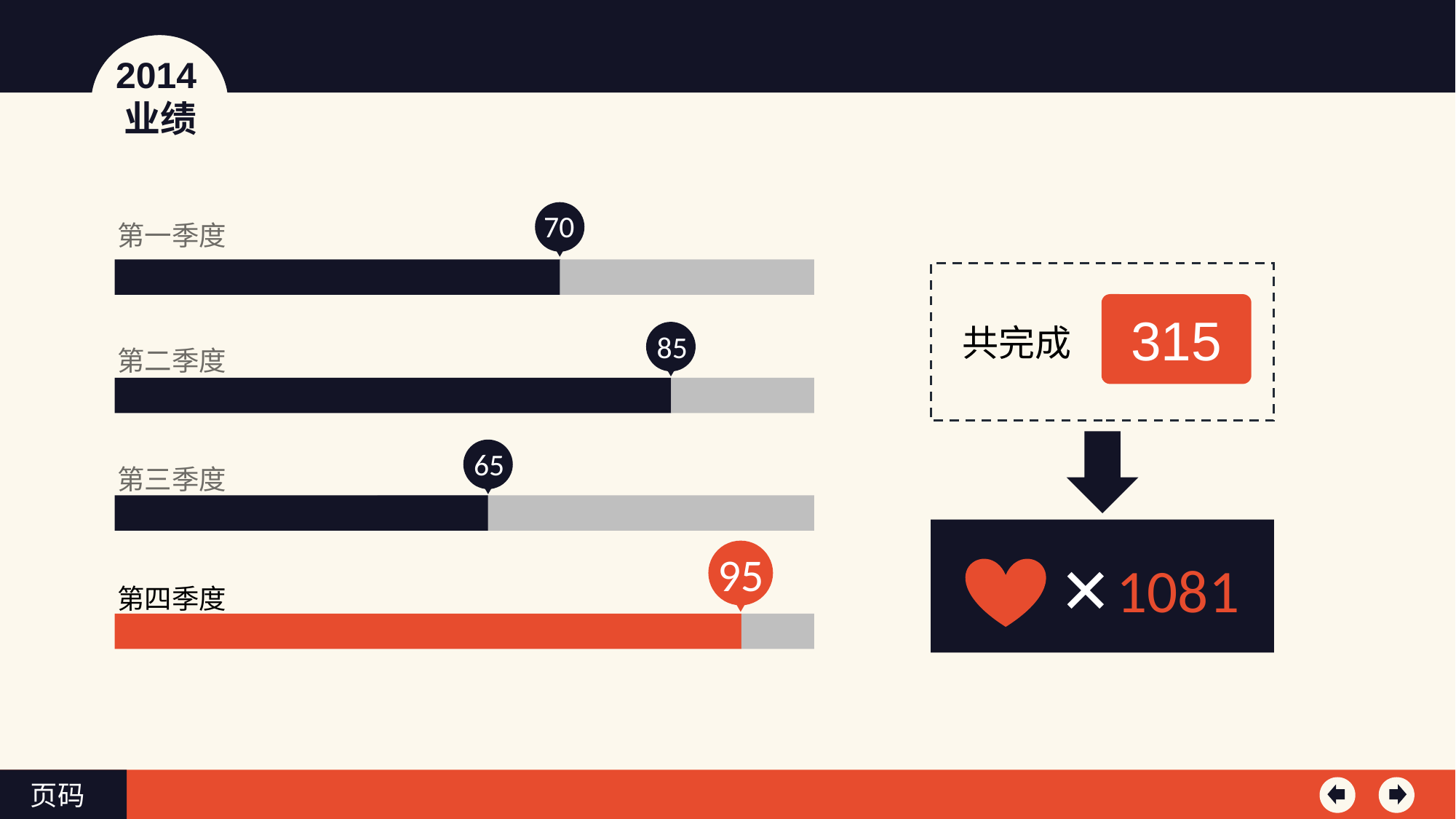

2014业绩
70

第一季度
口令：YANJ1010

315
共完成

85
第二季度

65
第三季度

1081

95

第四季度

页码